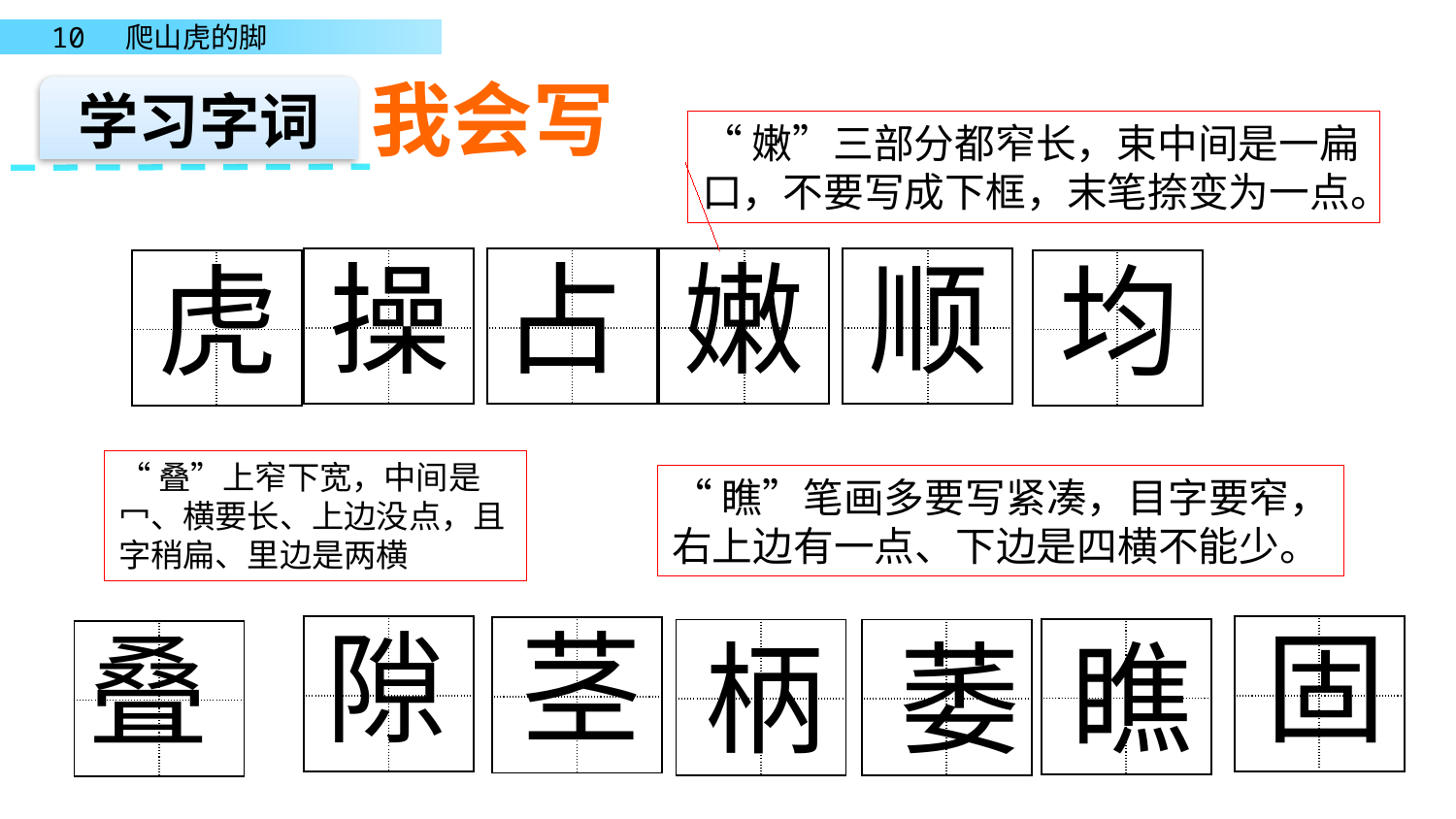

我会写
学习字词
“嫩”三部分都窄长，束中间是一扁口，不要写成下框，末笔捺变为一点。
操
占
嫩
顺
虎
均
|  |  |
| --- | --- |
|  |  |
|  |  |
| --- | --- |
|  |  |
|  |  |
| --- | --- |
|  |  |
|  |  |
| --- | --- |
|  |  |
|  |  |
| --- | --- |
|  |  |
|  |  |
| --- | --- |
|  |  |
“叠”上窄下宽，中间是冖、横要长、上边没点，且字稍扁、里边是两横
“瞧”笔画多要写紧凑，目字要窄，
右上边有一点、下边是四横不能少。
隙
茎
固
叠
柄
萎
瞧
|  |  |
| --- | --- |
|  |  |
|  |  |
| --- | --- |
|  |  |
|  |  |
| --- | --- |
|  |  |
|  |  |
| --- | --- |
|  |  |
|  |  |
| --- | --- |
|  |  |
|  |  |
| --- | --- |
|  |  |
|  |  |
| --- | --- |
|  |  |